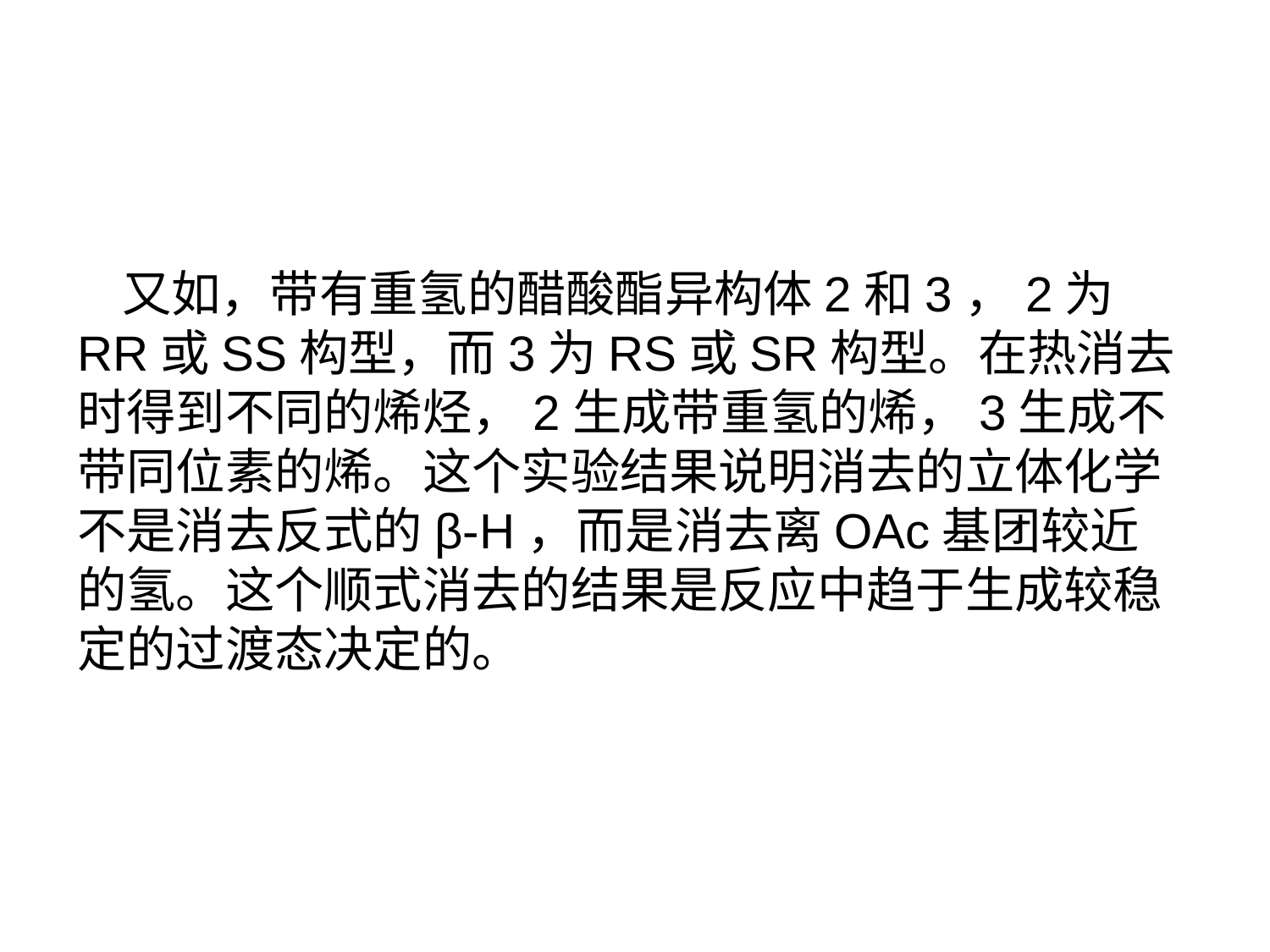

又如，带有重氢的醋酸酯异构体2和3，2为RR或SS构型，而3为RS或SR构型。在热消去时得到不同的烯烃，2生成带重氢的烯，3生成不带同位素的烯。这个实验结果说明消去的立体化学不是消去反式的β-H，而是消去离OAc基团较近的氢。这个顺式消去的结果是反应中趋于生成较稳定的过渡态决定的。